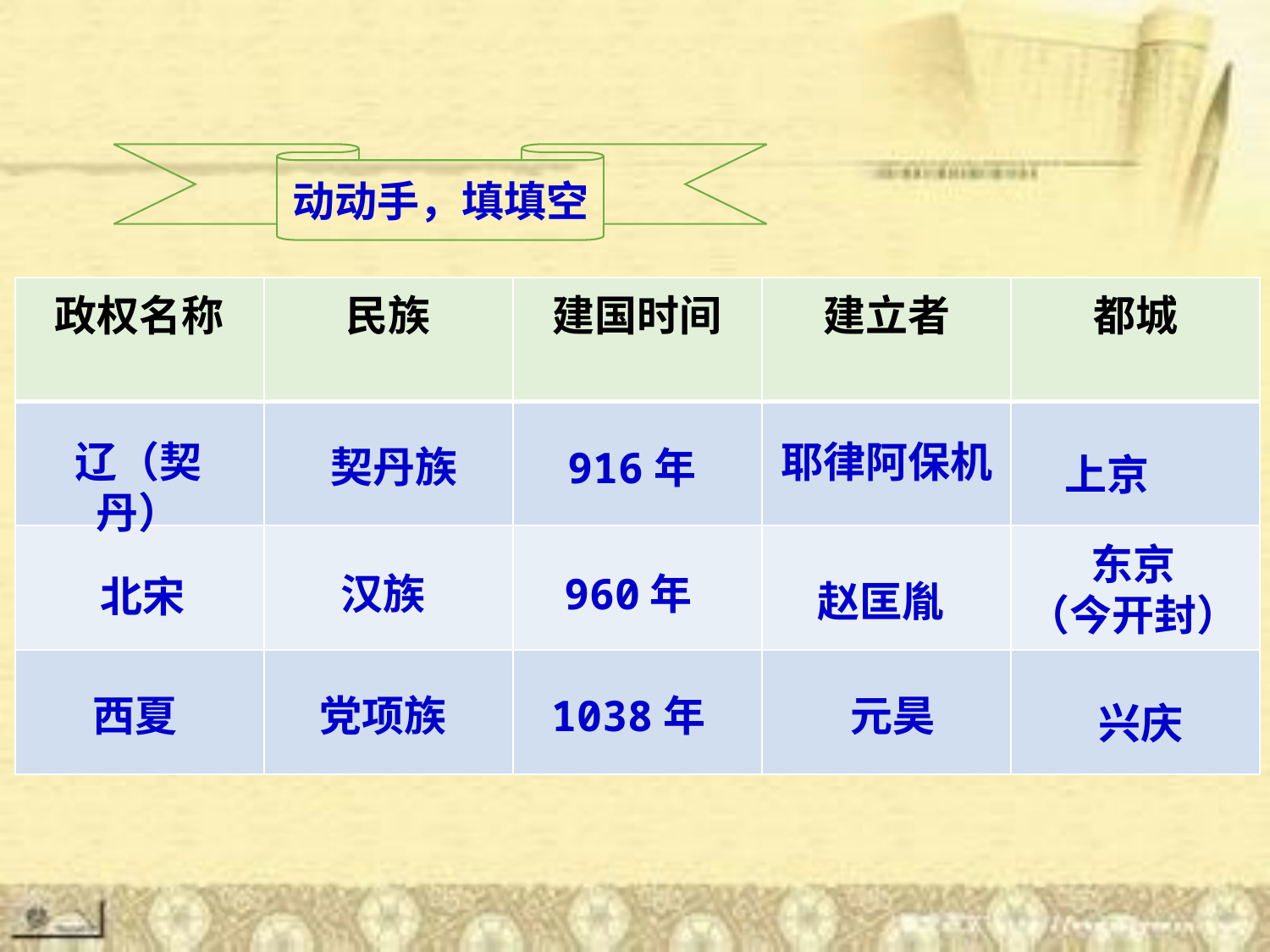

动动手，填填空
| 政权名称 | 民族 | 建国时间 | 建立者 | 都城 |
| --- | --- | --- | --- | --- |
|  |  |  |  |  |
|  |  |  |  |  |
|  |  |  |  |  |
辽（契丹）
耶律阿保机
契丹族
916年
上京
东京
（今开封）
汉族
960年
北宋

赵匡胤
西夏
党项族
1038年
元昊
兴庆